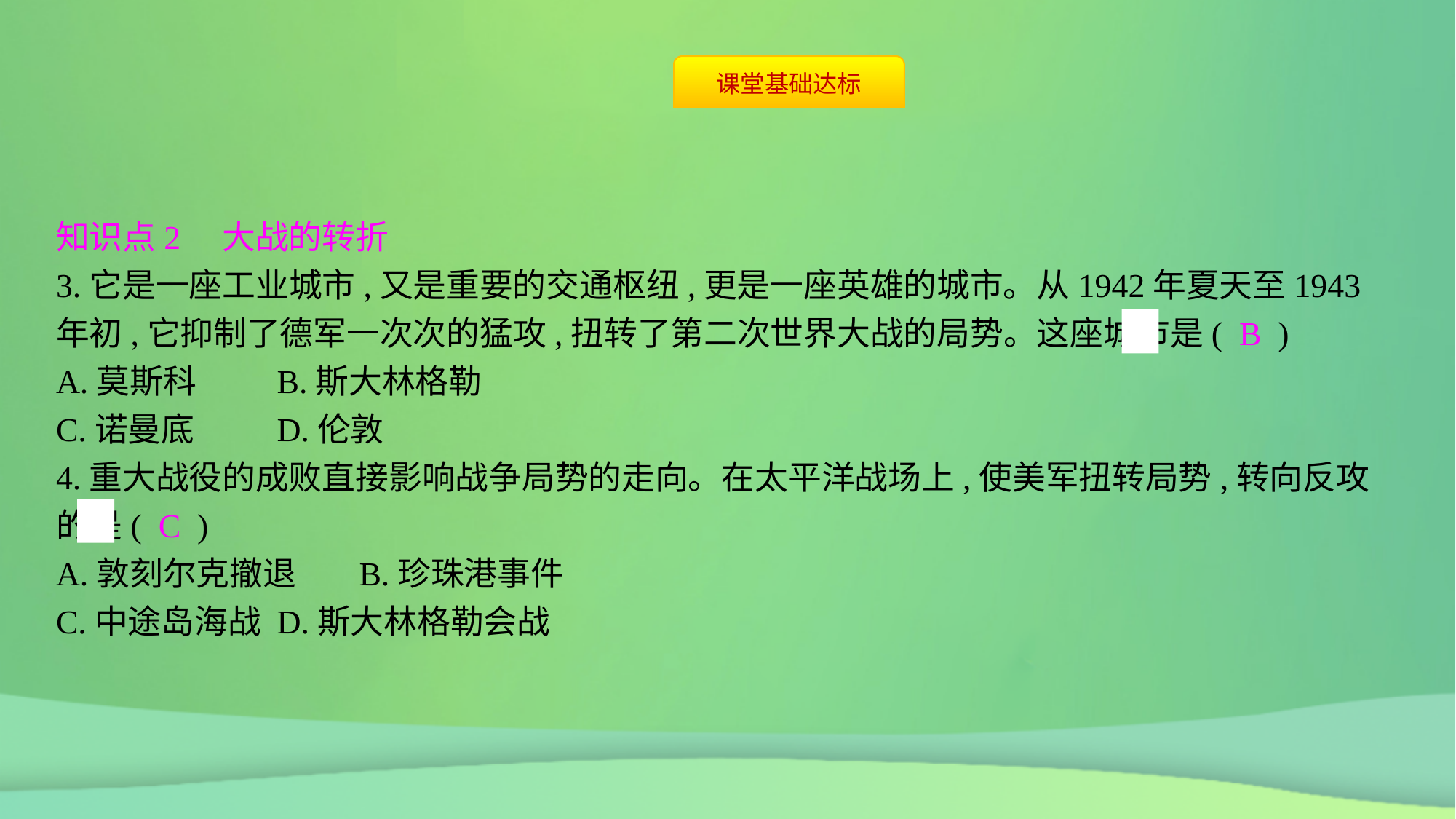

知识点2　大战的转折
3.它是一座工业城市,又是重要的交通枢纽,更是一座英雄的城市。从1942年夏天至1943年初,它抑制了德军一次次的猛攻,扭转了第二次世界大战的局势。这座城市是(  B  )
A.莫斯科	B.斯大林格勒
C.诺曼底	D.伦敦
4.重大战役的成败直接影响战争局势的走向。在太平洋战场上,使美军扭转局势,转向反攻的是(  C  )
A.敦刻尔克撤退	B.珍珠港事件
C.中途岛海战	D.斯大林格勒会战